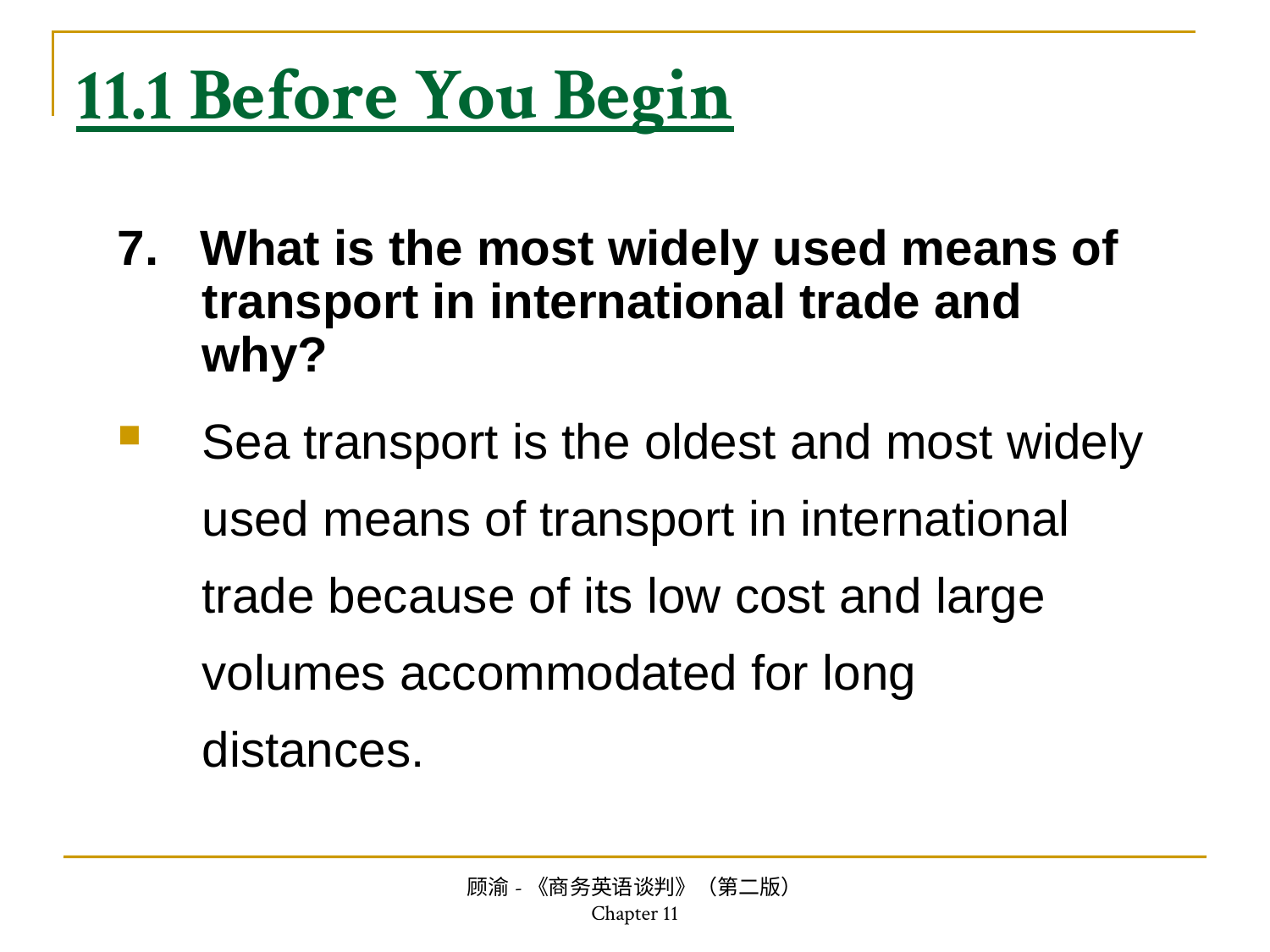

# 11.1 Before You Begin
7.   What is the most widely used means of transport in international trade and why?
Sea transport is the oldest and most widely used means of transport in international trade because of its low cost and large volumes accommodated for long distances.

13
顾渝-《商务英语谈判》（第二版） Chapter 11